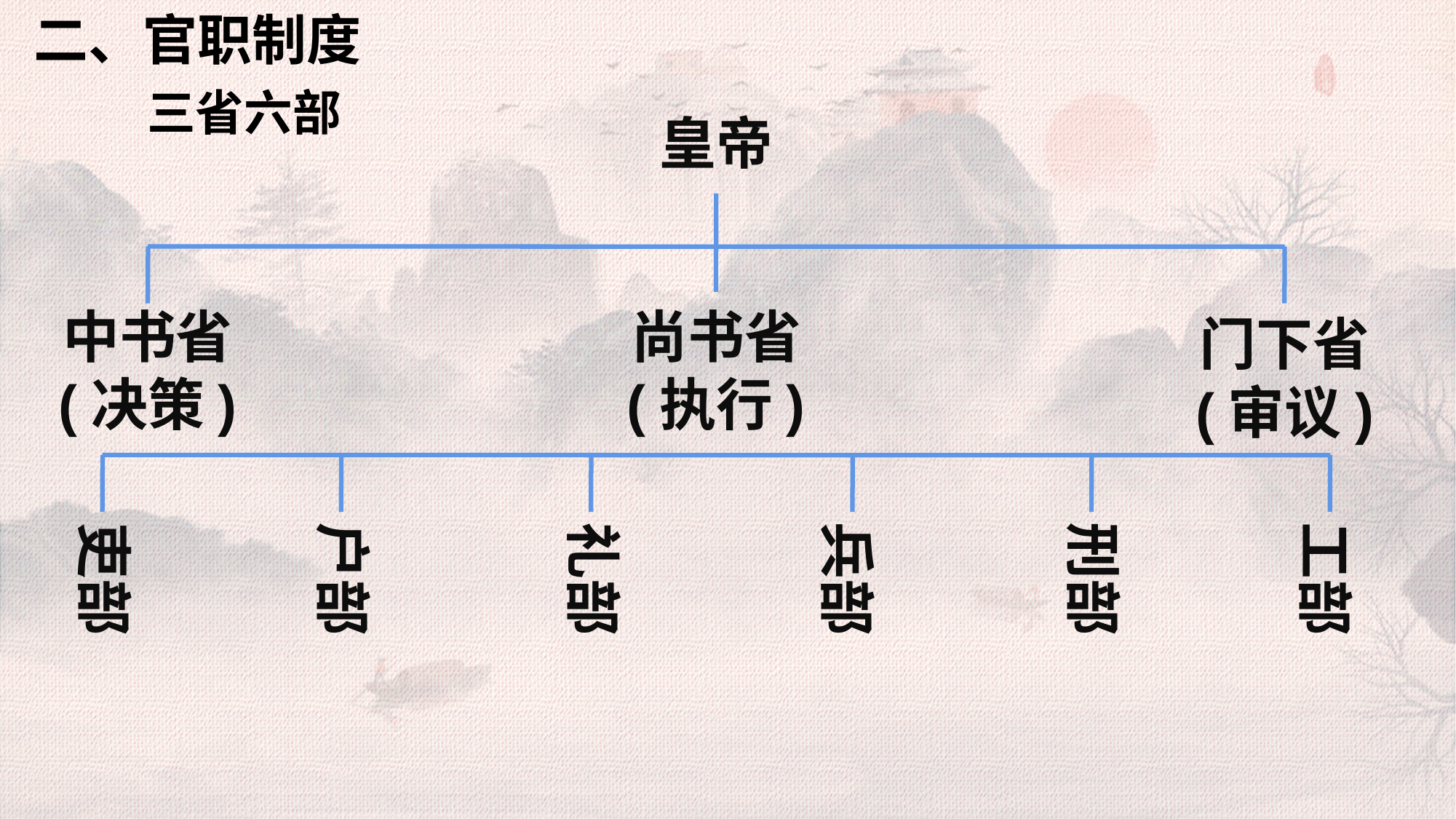

二、官职制度
三省六部
皇帝
中书省
(决策)
尚书省
(执行)
门下省
(审议)
吏部
户部
礼部
兵部
刑部
工部